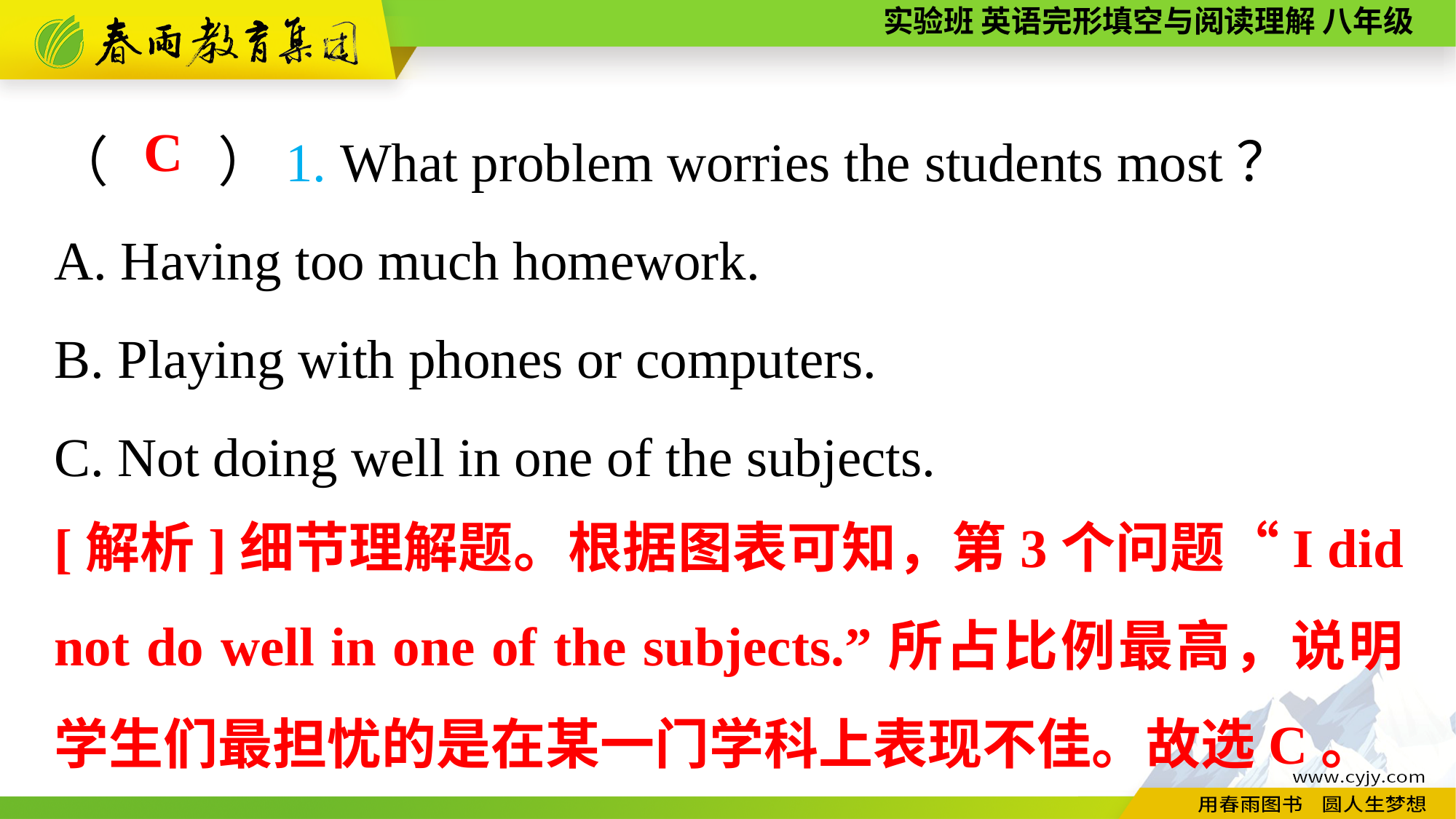

（　　）1. What problem worries the students most？
A. Having too much homework.
B. Playing with phones or computers.
C. Not doing well in one of the subjects.
C
[解析]细节理解题。根据图表可知，第3个问题“I did not do well in one of the subjects.”所占比例最高，说明学生们最担忧的是在某一门学科上表现不佳。故选C。